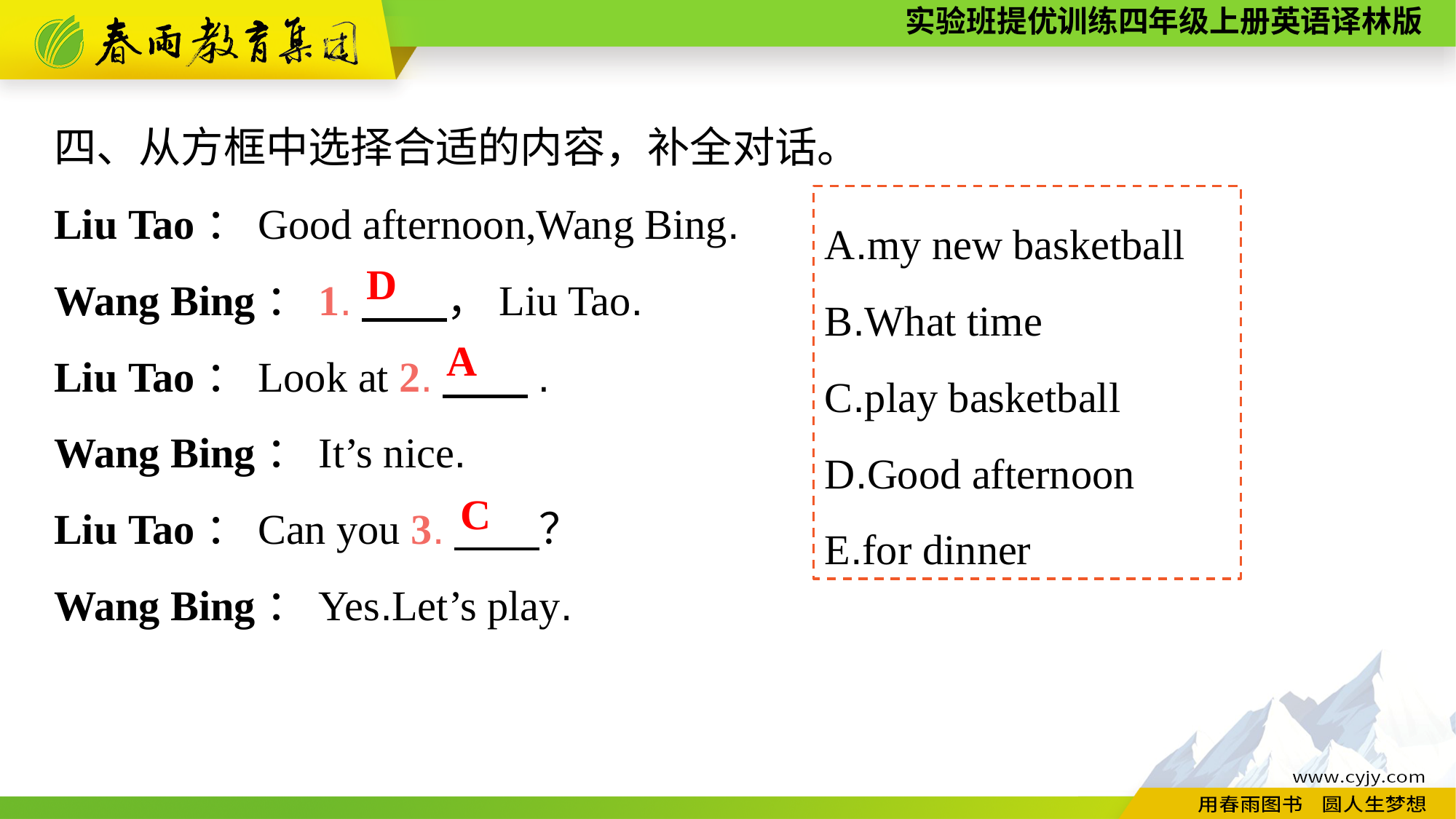

四、从方框中选择合适的内容，补全对话。
Liu Tao：Good afternoon,Wang Bing.
Wang Bing：1.　　，Liu Tao.
Liu Tao：Look at 2.　　.
Wang Bing：It’s nice.
Liu Tao：Can you 3.　　？
Wang Bing：Yes.Let’s play.
A.my new basketball
B.What time
C.play basketball
D.Good afternoon
E.for dinner
D
A
C